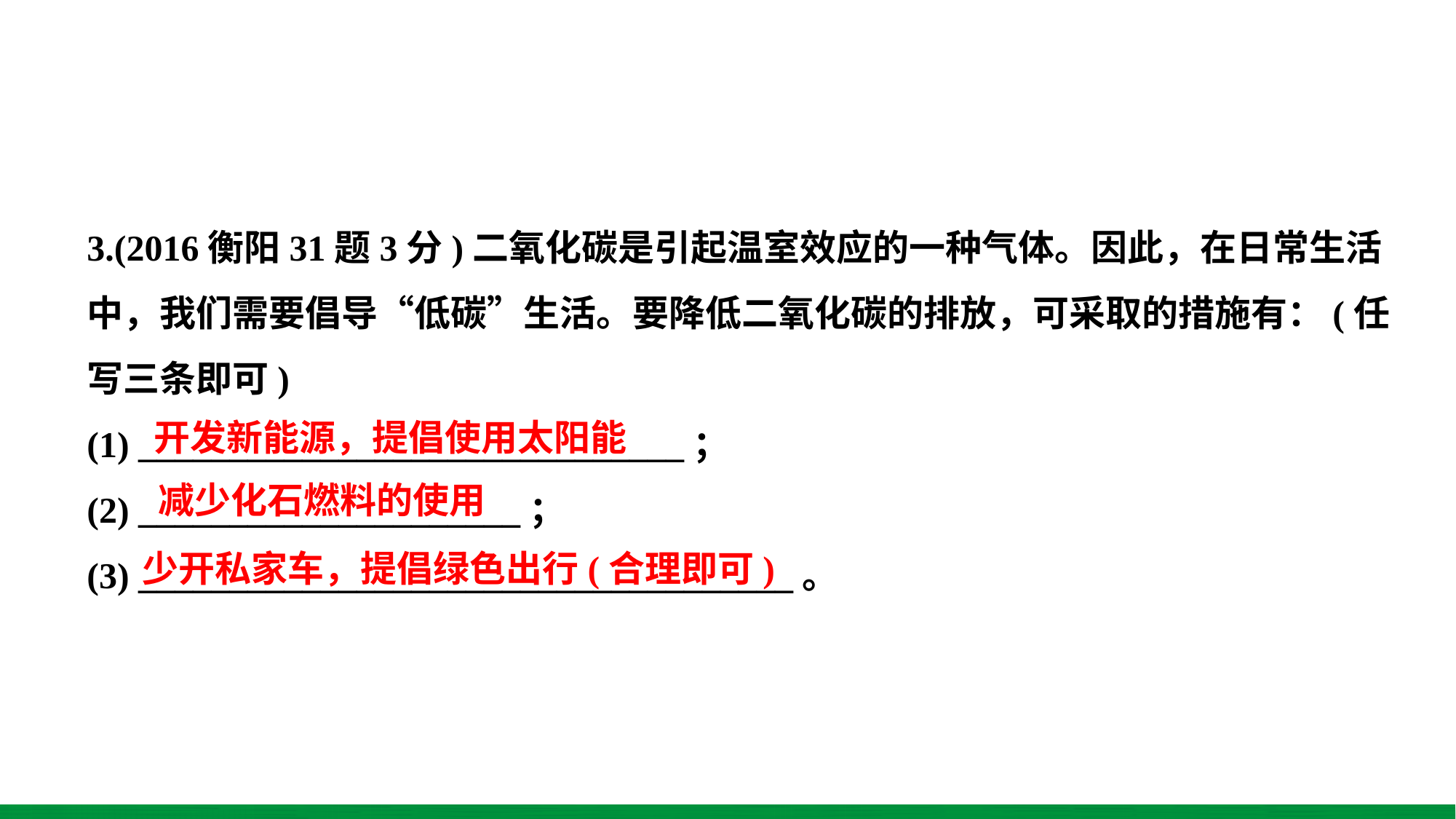

3.(2016衡阳31题3分)二氧化碳是引起温室效应的一种气体。因此，在日常生活中，我们需要倡导“低碳”生活。要降低二氧化碳的排放，可采取的措施有：(任写三条即可)
(1) ______________________________；
(2) _____________________；
(3) ____________________________________。
开发新能源，提倡使用太阳能
减少化石燃料的使用
少开私家车，提倡绿色出行(合理即可)